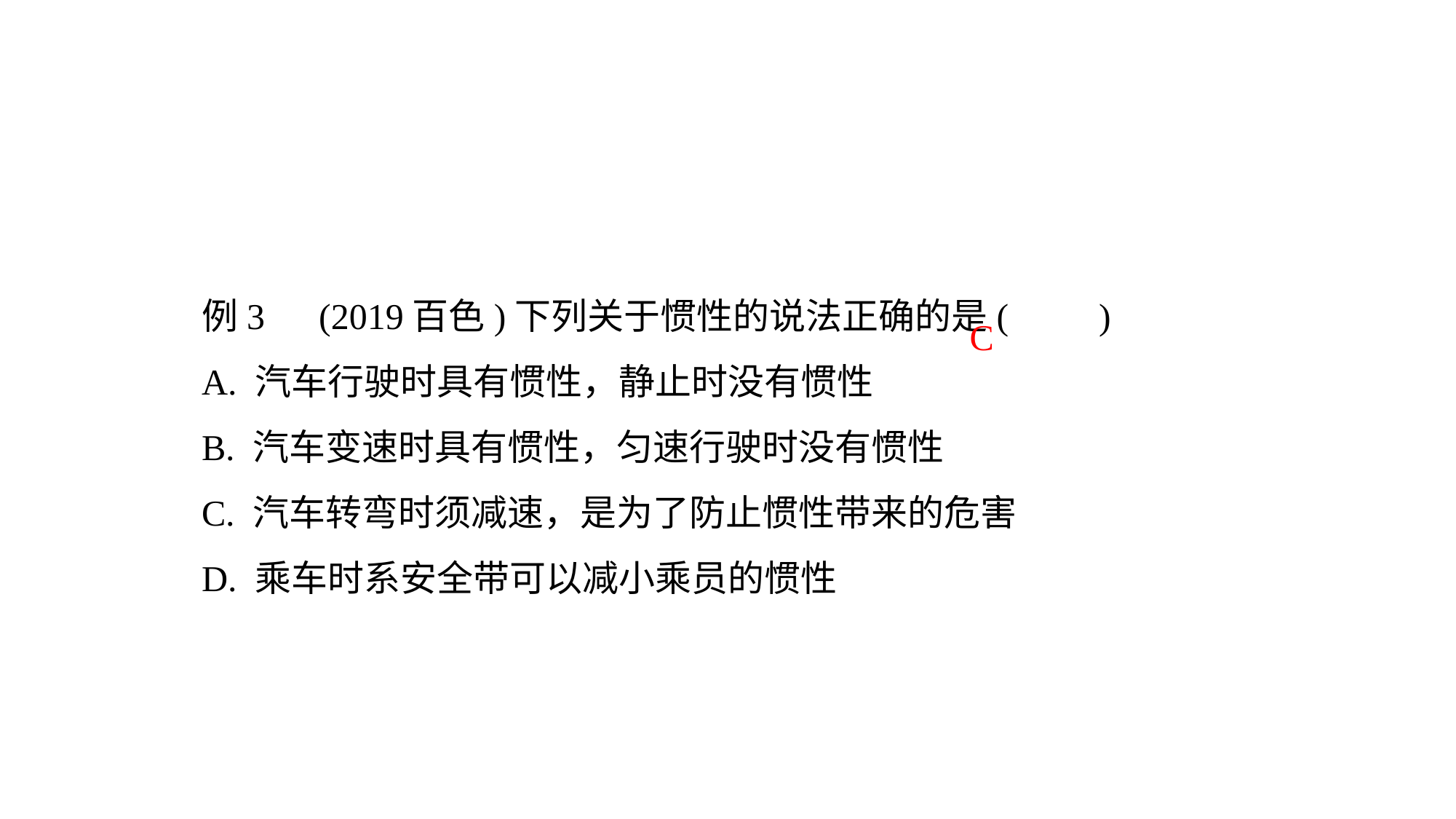

例3　(2019百色)下列关于惯性的说法正确的是(　　)A. 汽车行驶时具有惯性，静止时没有惯性
B. 汽车变速时具有惯性，匀速行驶时没有惯性C. 汽车转弯时须减速，是为了防止惯性带来的危害
D. 乘车时系安全带可以减小乘员的惯性
C